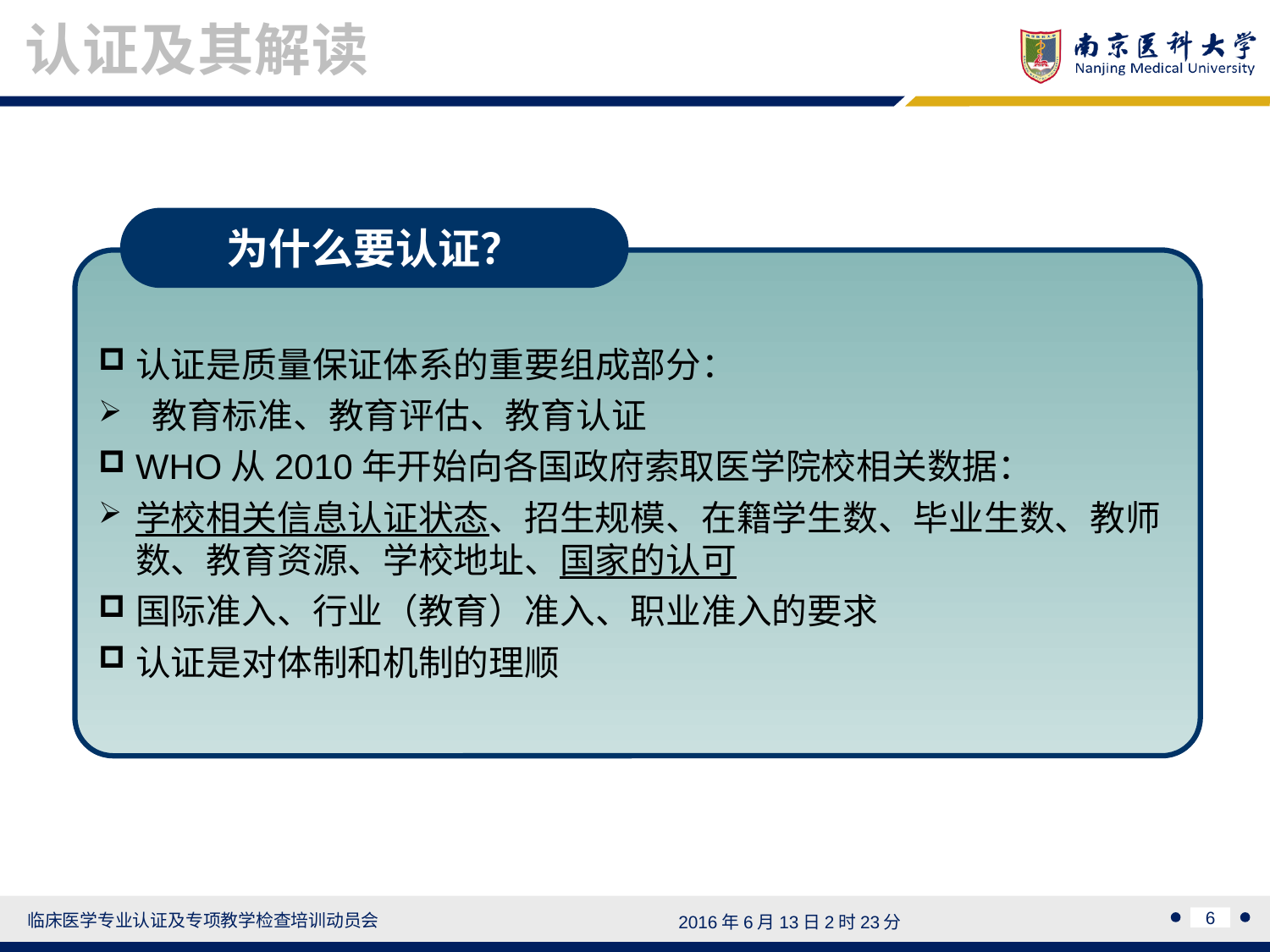

认证及其解读
为什么要认证？
认证是质量保证体系的重要组成部分：
 教育标准、教育评估、教育认证
WHO从2010年开始向各国政府索取医学院校相关数据：
学校相关信息认证状态、招生规模、在籍学生数、毕业生数、教师数、教育资源、学校地址、国家的认可
国际准入、行业（教育）准入、职业准入的要求
认证是对体制和机制的理顺